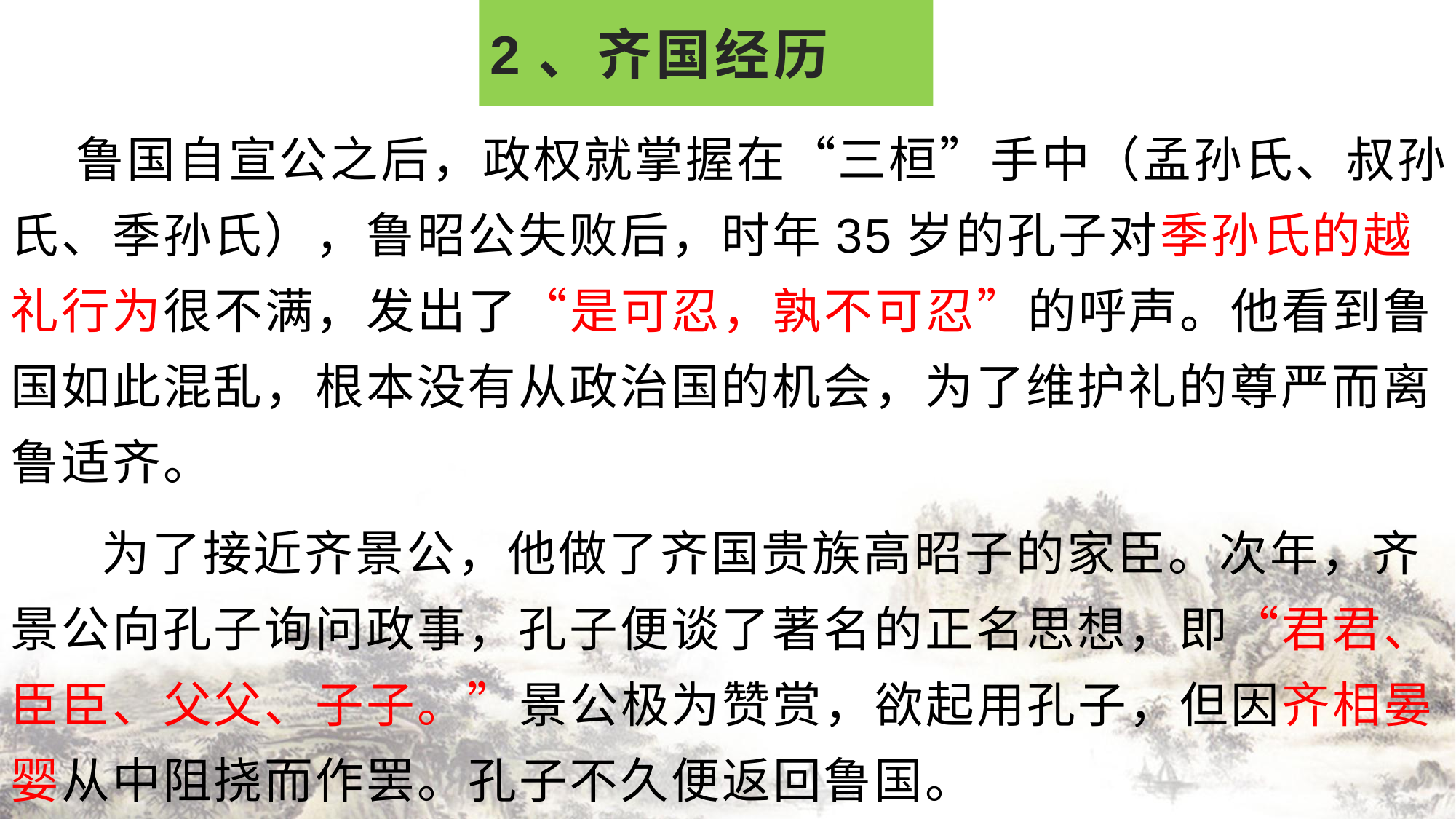

# 2、齐国经历
         鲁国自宣公之后，政权就掌握在“三桓”手中（孟孙氏、叔孙氏、季孙氏），鲁昭公失败后，时年35岁的孔子对季孙氏的越礼行为很不满，发出了“是可忍，孰不可忍”的呼声。他看到鲁国如此混乱，根本没有从政治国的机会，为了维护礼的尊严而离鲁适齐。
      为了接近齐景公，他做了齐国贵族高昭子的家臣。次年，齐景公向孔子询问政事，孔子便谈了著名的正名思想，即“君君、臣臣、父父、子子。”景公极为赞赏，欲起用孔子，但因齐相晏婴从中阻挠而作罢。孔子不久便返回鲁国。